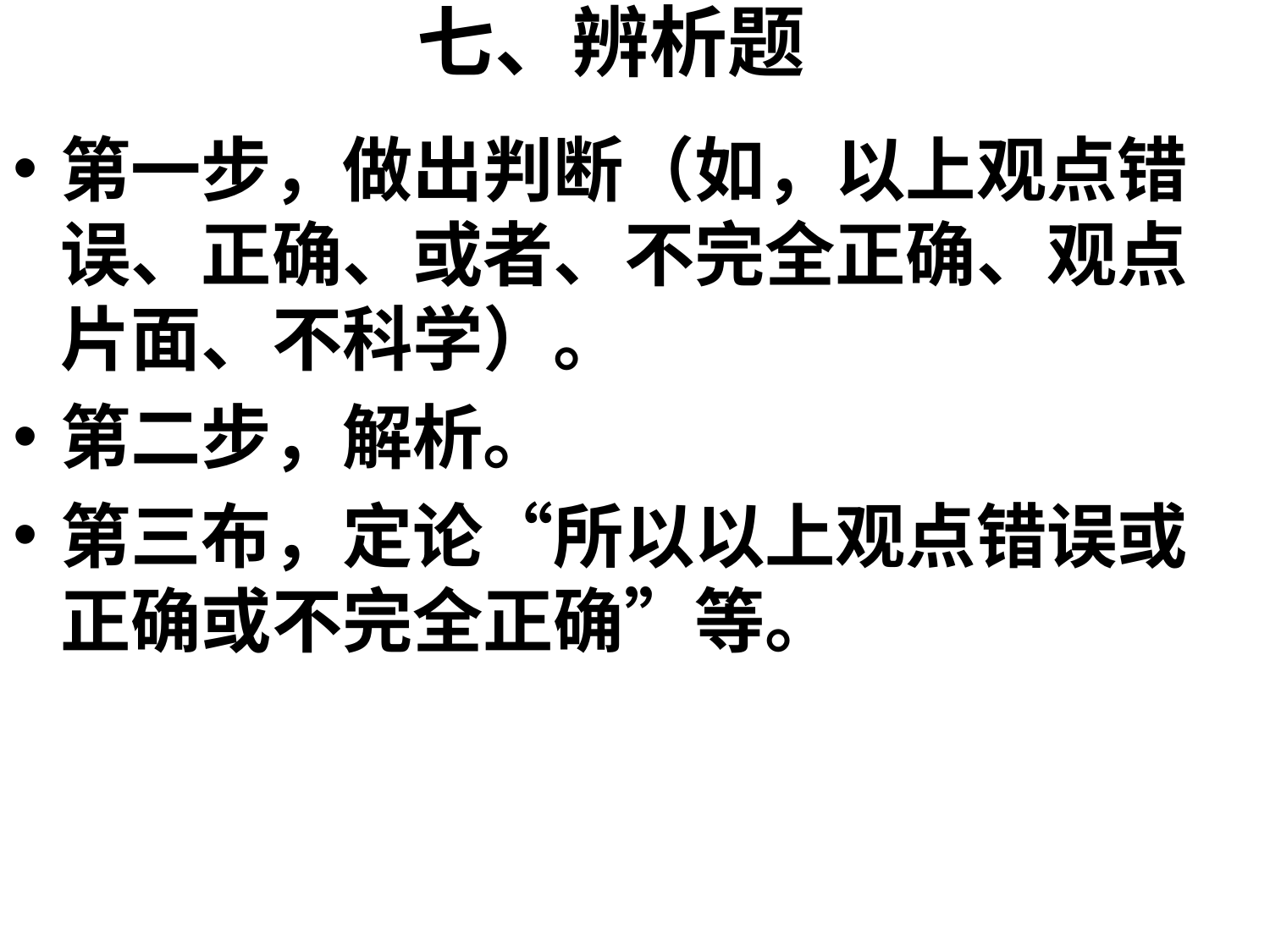

# 七、辨析题
第一步，做出判断（如，以上观点错误、正确、或者、不完全正确、观点片面、不科学）。
第二步，解析。
第三布，定论“所以以上观点错误或正确或不完全正确”等。